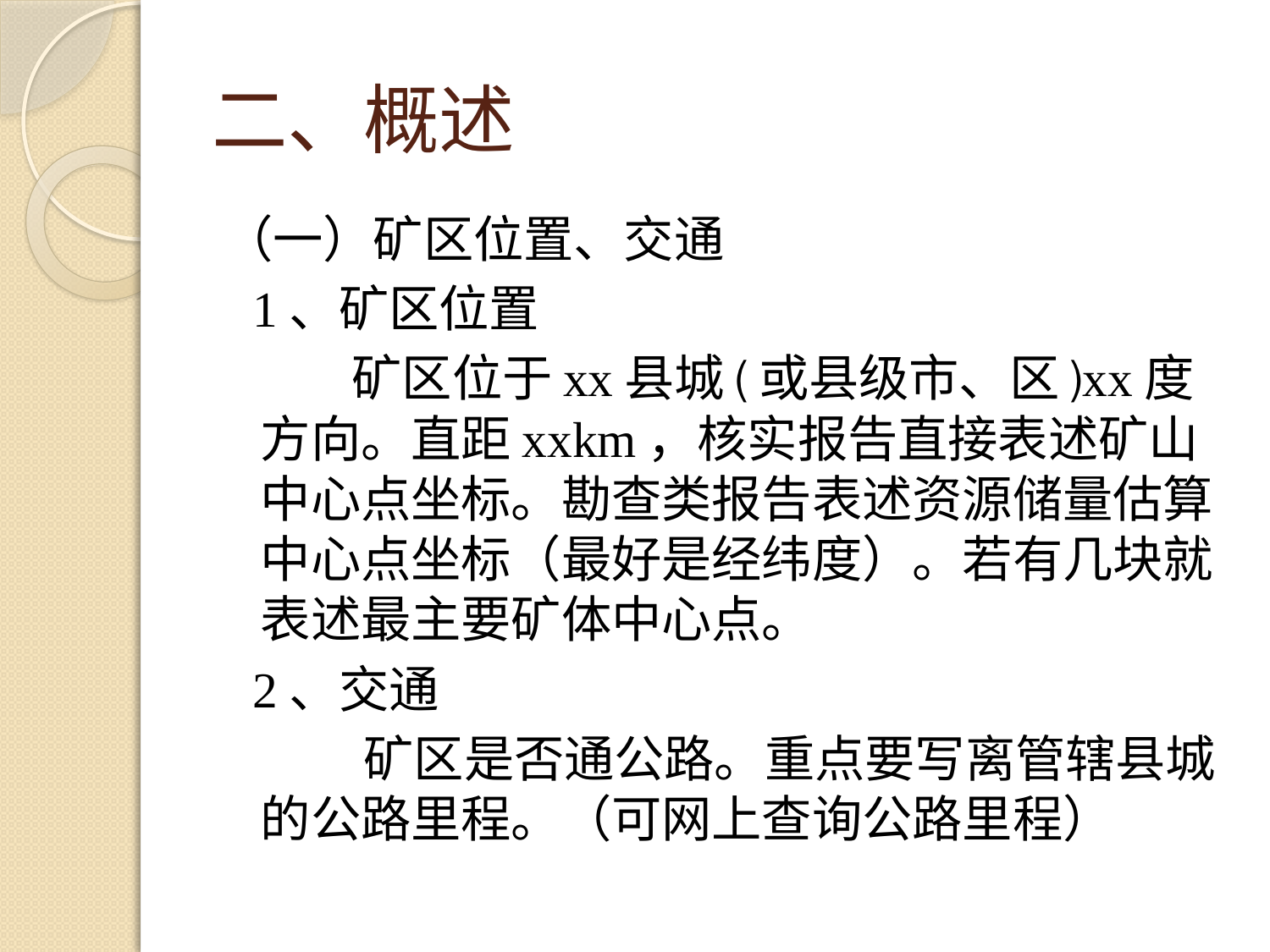

# 二、概述
（一）矿区位置、交通
  1、矿区位置
   矿区位于xx县城(或县级市、区)xx度方向。直距xxkm，核实报告直接表述矿山中心点坐标。勘查类报告表述资源储量估算中心点坐标（最好是经纬度）。若有几块就表述最主要矿体中心点。
  2、交通
   矿区是否通公路。重点要写离管辖县城的公路里程。（可网上查询公路里程）